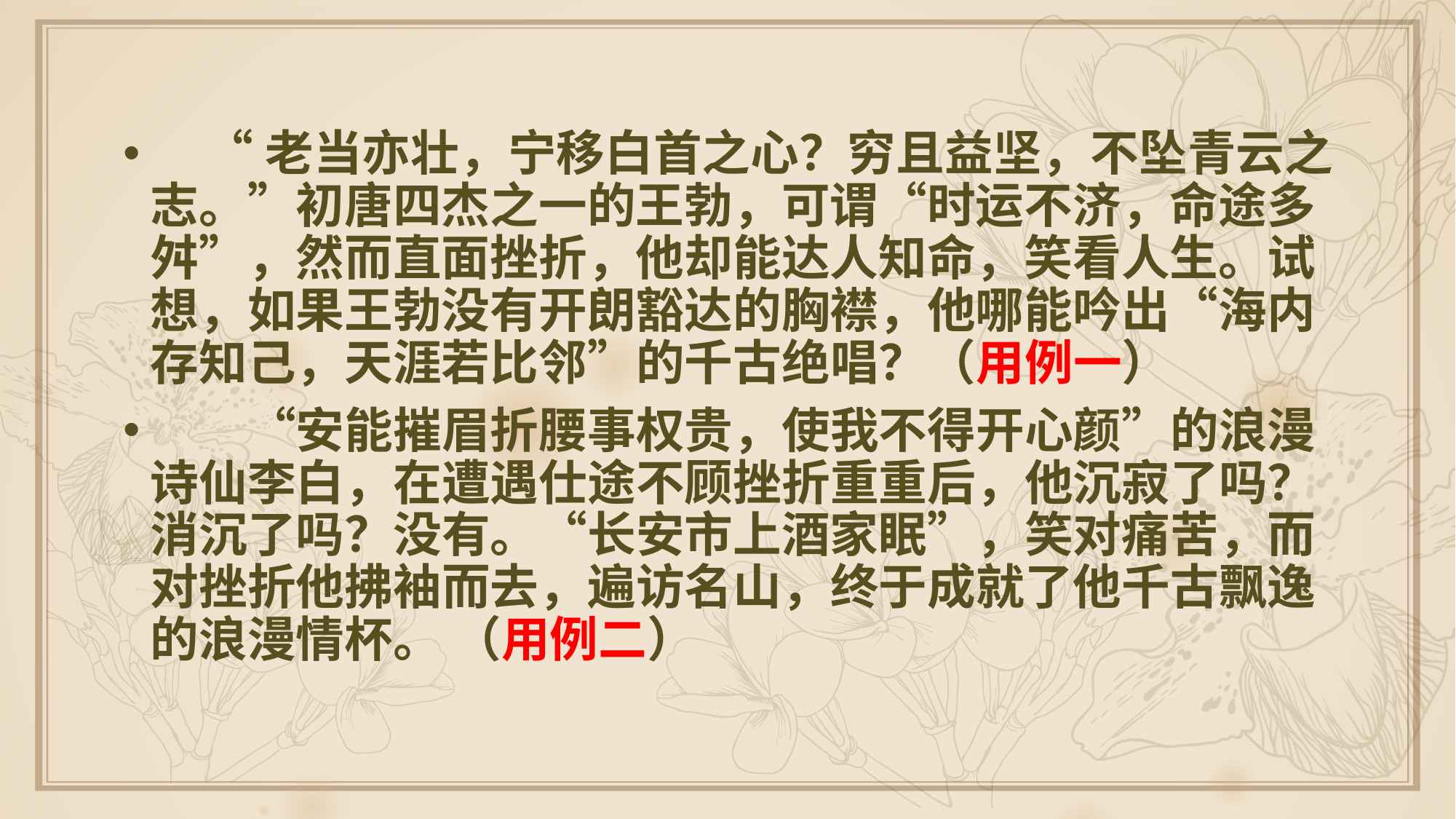

“老当亦壮，宁移白首之心？穷且益坚，不坠青云之志。”初唐四杰之一的王勃，可谓“时运不济，命途多舛”，然而直面挫折，他却能达人知命，笑看人生。试想，如果王勃没有开朗豁达的胸襟，他哪能吟出“海内存知己，天涯若比邻”的千古绝唱？（用例一）
　　“安能摧眉折腰事权贵，使我不得开心颜”的浪漫诗仙李白，在遭遇仕途不顾挫折重重后，他沉寂了吗？消沉了吗？没有。“长安市上酒家眠”，笑对痛苦，而对挫折他拂袖而去，遍访名山，终于成就了他千古飘逸的浪漫情杯。 （用例二）